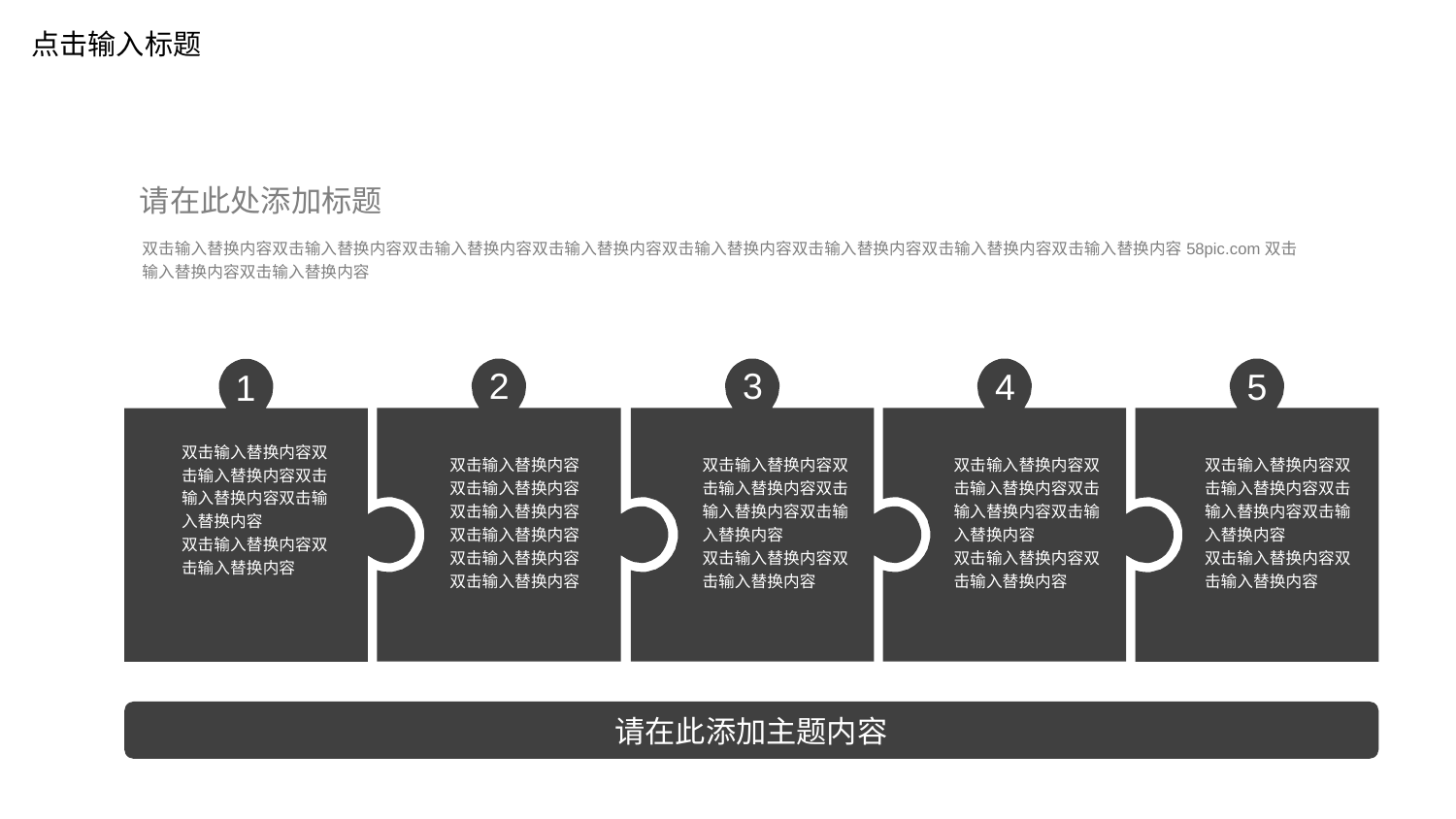

点击输入标题
请在此处添加标题
双击输入替换内容双击输入替换内容双击输入替换内容双击输入替换内容双击输入替换内容双击输入替换内容双击输入替换内容双击输入替换内容58pic.com双击输入替换内容双击输入替换内容

2
3
4
5
1
双击输入替换内容双击输入替换内容双击输入替换内容双击输入替换内容
双击输入替换内容双击输入替换内容

双击输入替换内容双击输入替换内容双击输入替换内容双击输入替换内容
双击输入替换内容双击输入替换内容
双击输入替换内容双击输入替换内容双击输入替换内容双击输入替换内容
双击输入替换内容双击输入替换内容
双击输入替换内容双击输入替换内容双击输入替换内容双击输入替换内容
双击输入替换内容双击输入替换内容
双击输入替换内容双击输入替换内容双击输入替换内容双击输入替换内容
双击输入替换内容双击输入替换内容
请在此添加主题内容